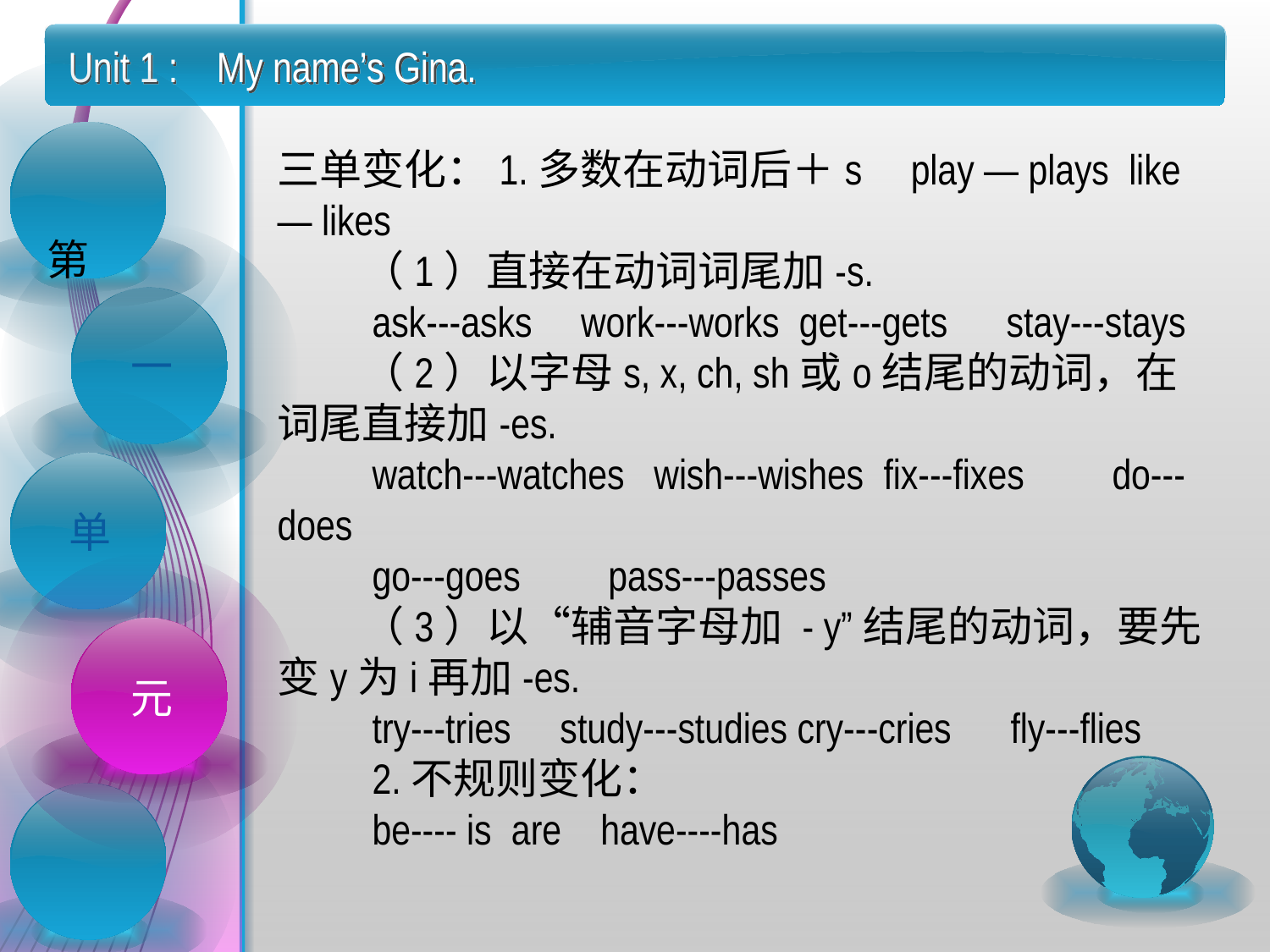

Unit 1 :    My name’s Gina.

三单变化：1.多数在动词后＋s     play — plays  like — likes
　　（1）直接在动词词尾加-s.
　　ask---asks     work---works  get---gets      stay---stays
　　（2）以字母s, x, ch, sh或o结尾的动词，在词尾直接加-es.
　　watch---watches   wish---wishes  fix---fixes         do---does
　　go---goes         pass---passes
　　（3）以“辅音字母加 - y”结尾的动词，要先变y为i再加-es.
　　try---tries     study---studies cry---cries      fly---flies
　　2.不规则变化：
　　be---- is  are    have----has
   第

一

单

元